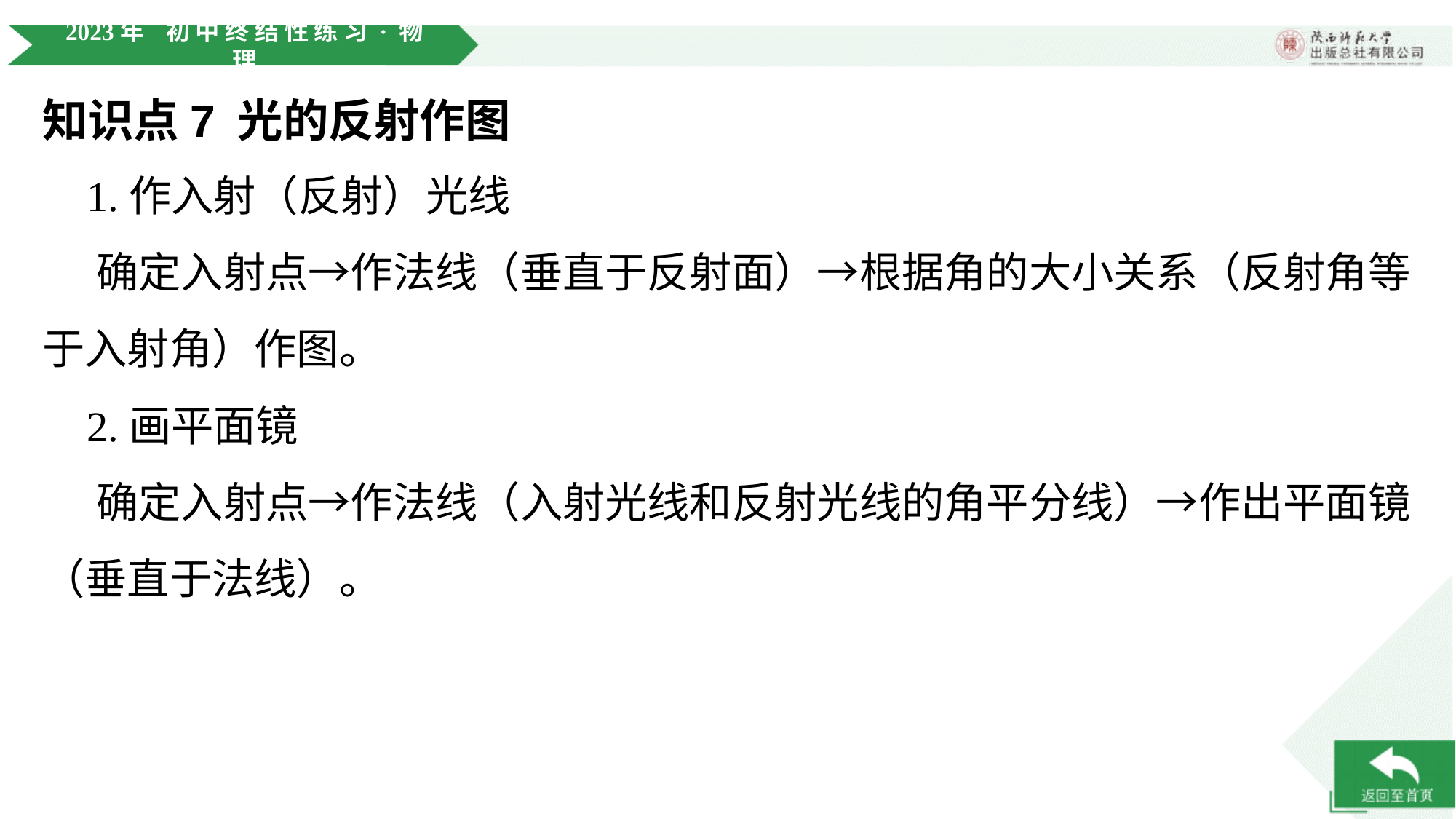

知识点7 光的反射作图
    1.作入射（反射）光线
    确定入射点→作法线（垂直于反射面）→根据角的大小关系（反射角等于入射角）作图。
    2.画平面镜
    确定入射点→作法线（入射光线和反射光线的角平分线）→作出平面镜（垂直于法线）。